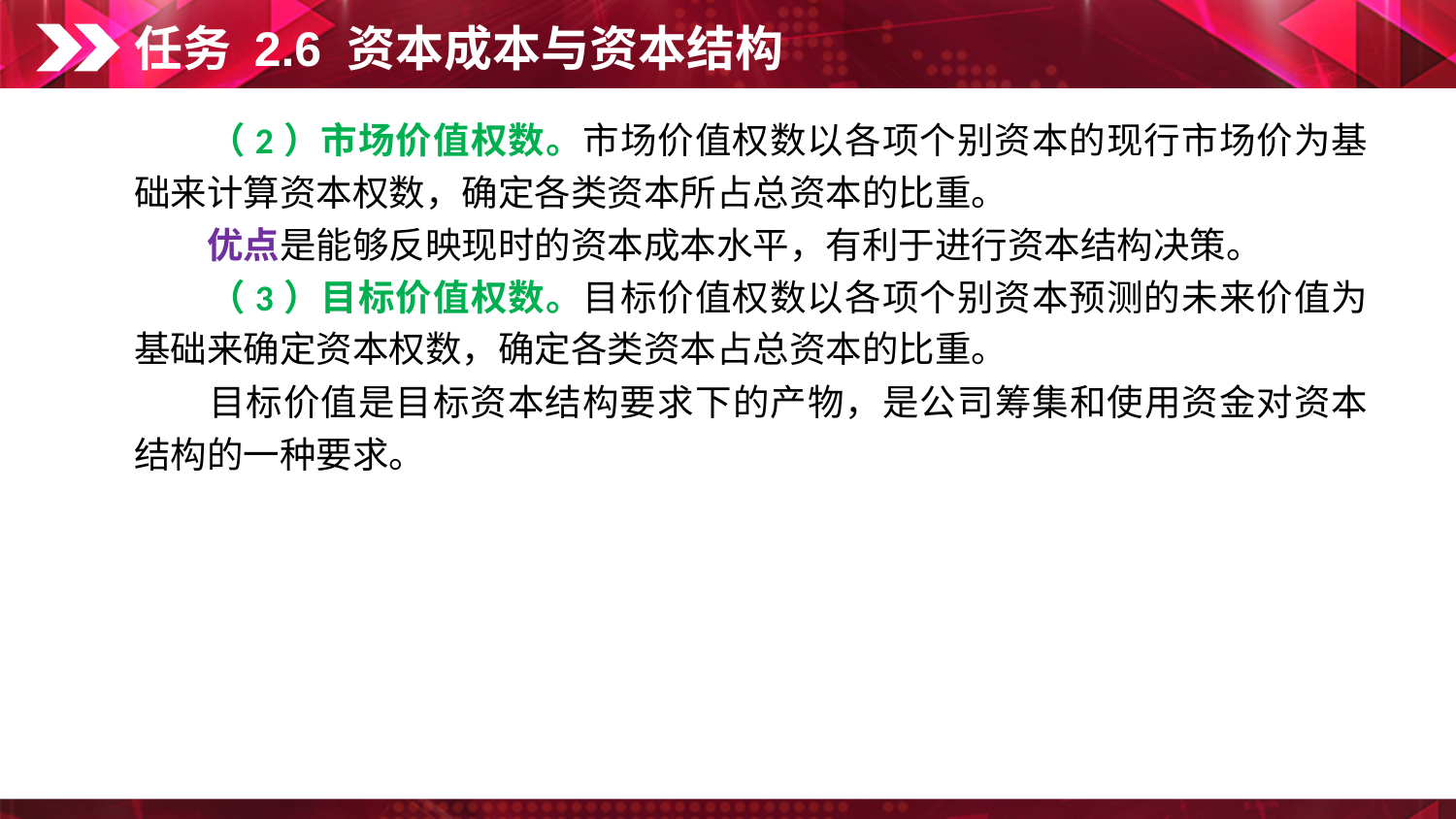

任务 2.6 资本成本与资本结构

　　（2）市场价值权数。市场价值权数以各项个别资本的现行市场价为基础来计算资本权数，确定各类资本所占总资本的比重。
　　优点是能够反映现时的资本成本水平，有利于进行资本结构决策。
　　（3）目标价值权数。目标价值权数以各项个别资本预测的未来价值为基础来确定资本权数，确定各类资本占总资本的比重。
　　目标价值是目标资本结构要求下的产物，是公司筹集和使用资金对资本结构的一种要求。